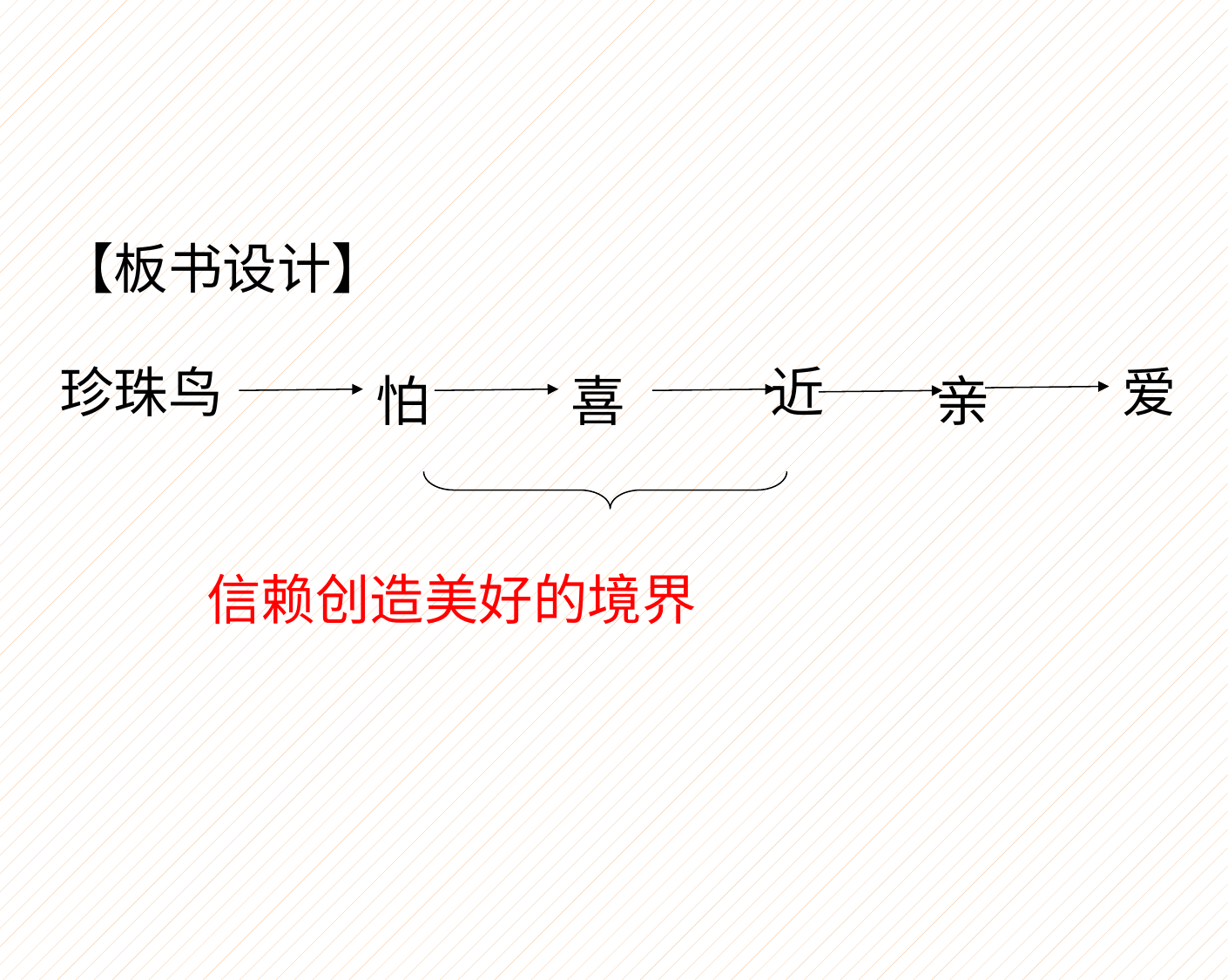

【板书设计】
珍珠鸟

           信赖创造美好的境界

近
爱
怕
喜
亲